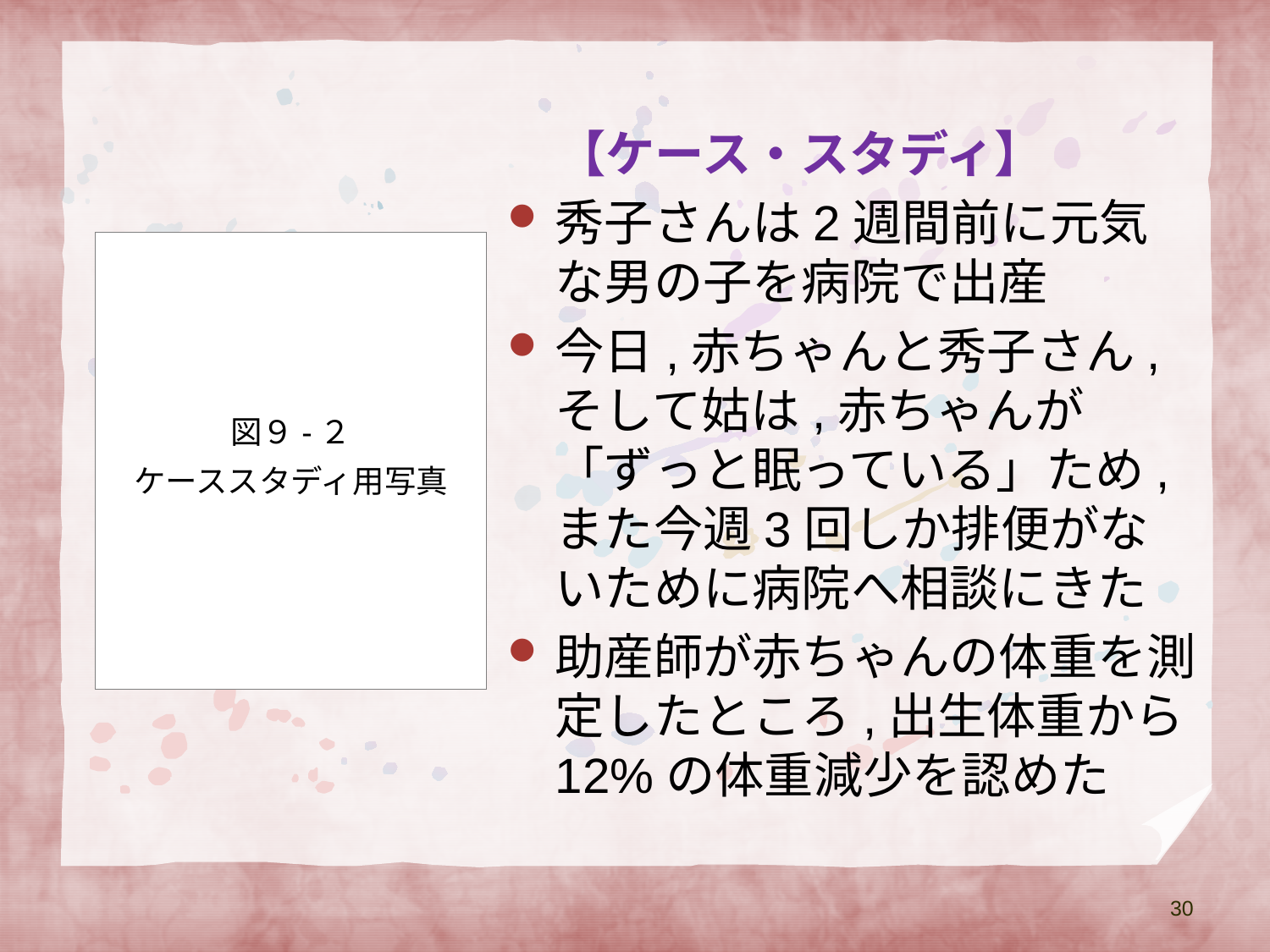

【ケース・スタディ】
秀子さんは2週間前に元気な男の子を病院で出産
今日,赤ちゃんと秀子さん,そして姑は,赤ちゃんが「ずっと眠っている」ため,また今週3回しか排便がないために病院へ相談にきた
助産師が赤ちゃんの体重を測定したところ,出生体重から12%の体重減少を認めた

図９-２
ケーススタディ用写真

30